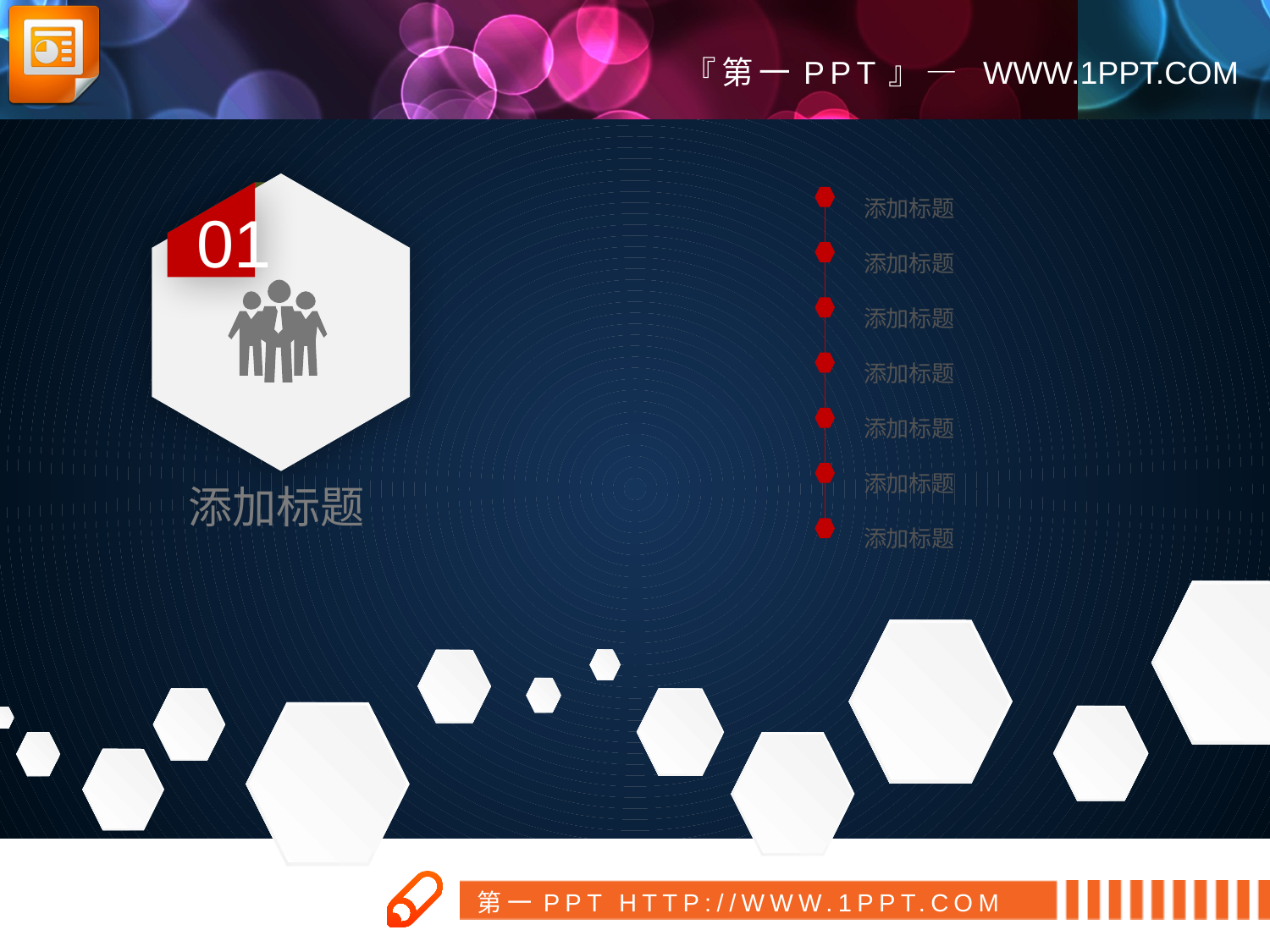

添加标题
添加标题
添加标题
添加标题
添加标题
添加标题
添加标题

01

添加标题